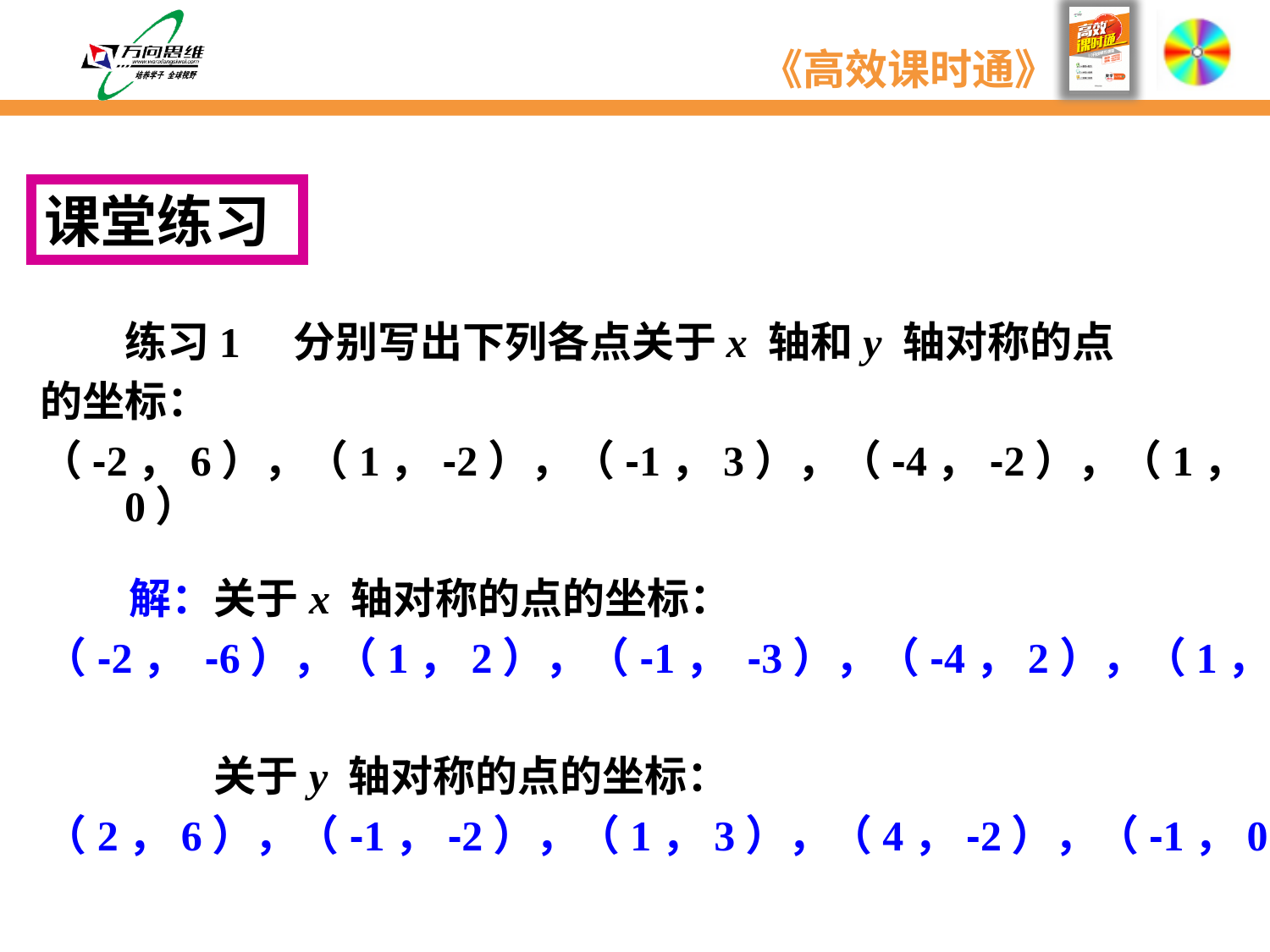

课堂练习
　　练习1　分别写出下列各点关于x 轴和y 轴对称的点
的坐标：
（-2，6），（1，-2），（-1，3），（-4，-2），（1，0）
　　解：关于x 轴对称的点的坐标：
（-2， -6），（1，2），（-1， -3），（-4，2），（1，0）

　　　　关于y 轴对称的点的坐标：
（2，6），（-1，-2），（1，3），（4，-2），（-1，0） ．